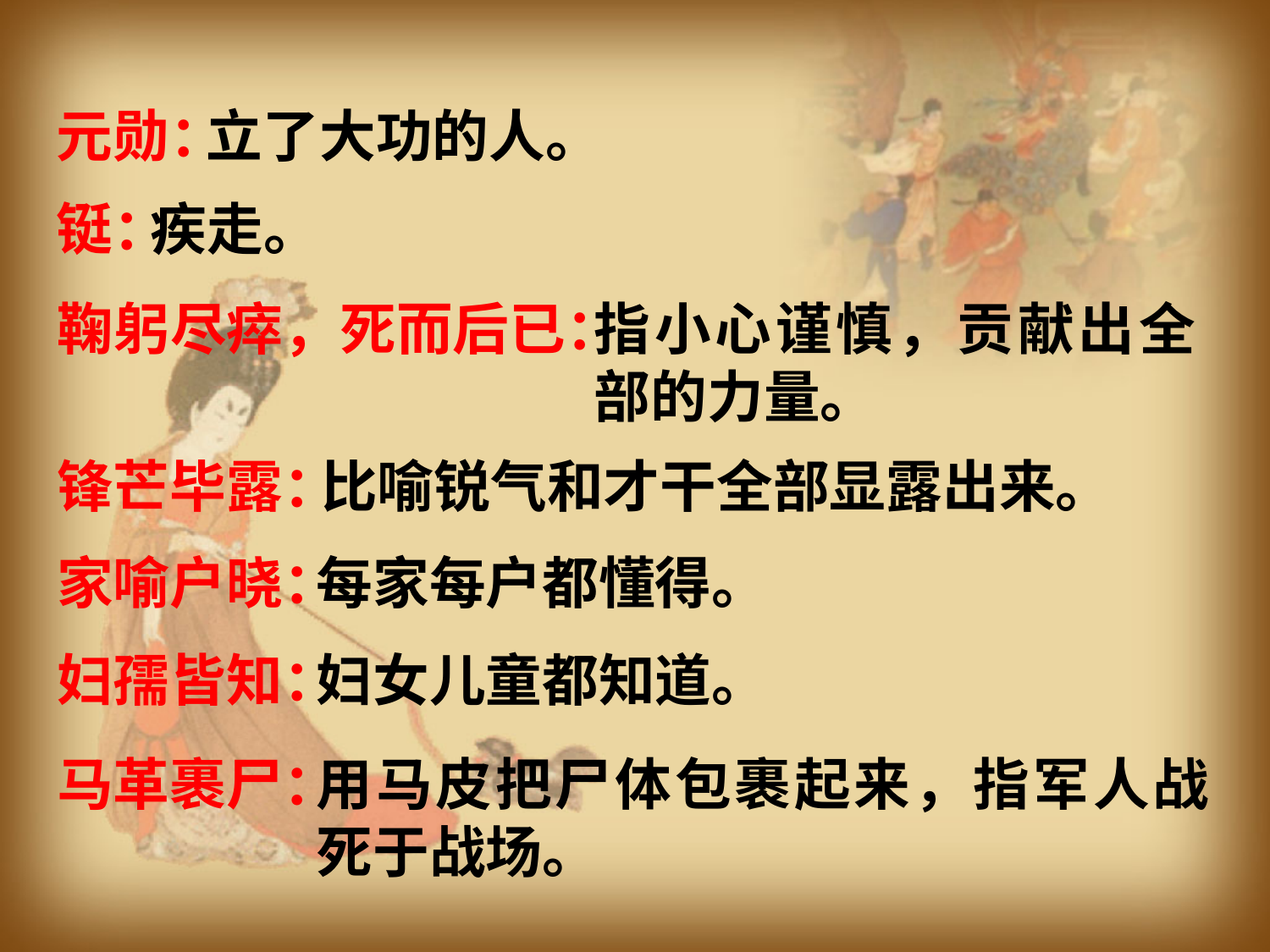

元勋：
立了大功的人。
铤：
疾走。
鞠躬尽瘁，死而后已：
指小心谨慎，贡献出全部的力量。
锋芒毕露：
比喻锐气和才干全部显露出来。
家喻户晓：
每家每户都懂得。
妇孺皆知：
妇女儿童都知道。
马革裹尸：
用马皮把尸体包裹起来，指军人战死于战场。